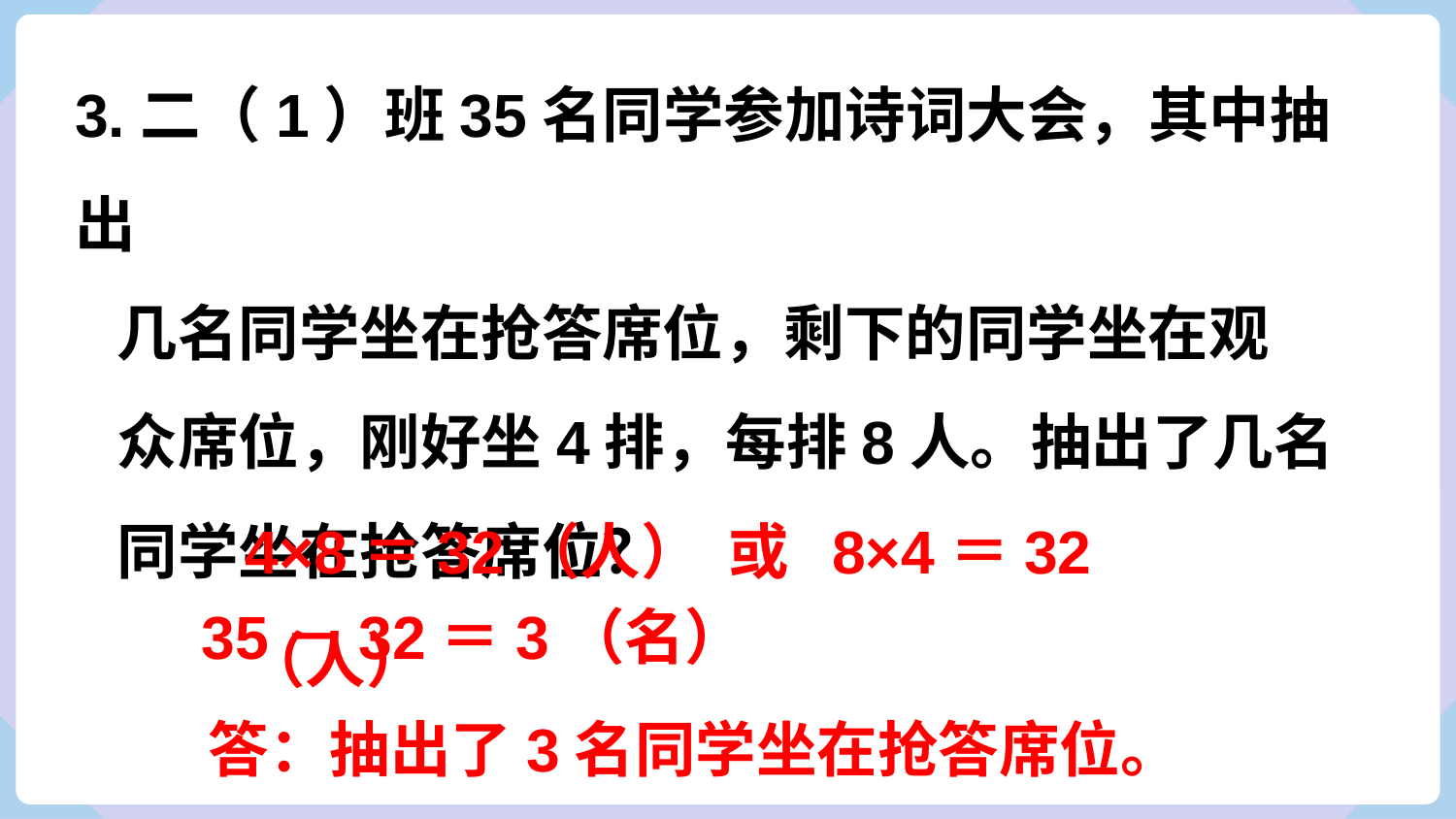

3.二（1）班35名同学参加诗词大会，其中抽出
  几名同学坐在抢答席位，剩下的同学坐在观
  众席位，刚好坐4排，每排8人。抽出了几名
  同学坐在抢答席位？
4×8＝32（人）  或  8×4＝32（人）
35－32＝3（名）
答：抽出了3名同学坐在抢答席位。